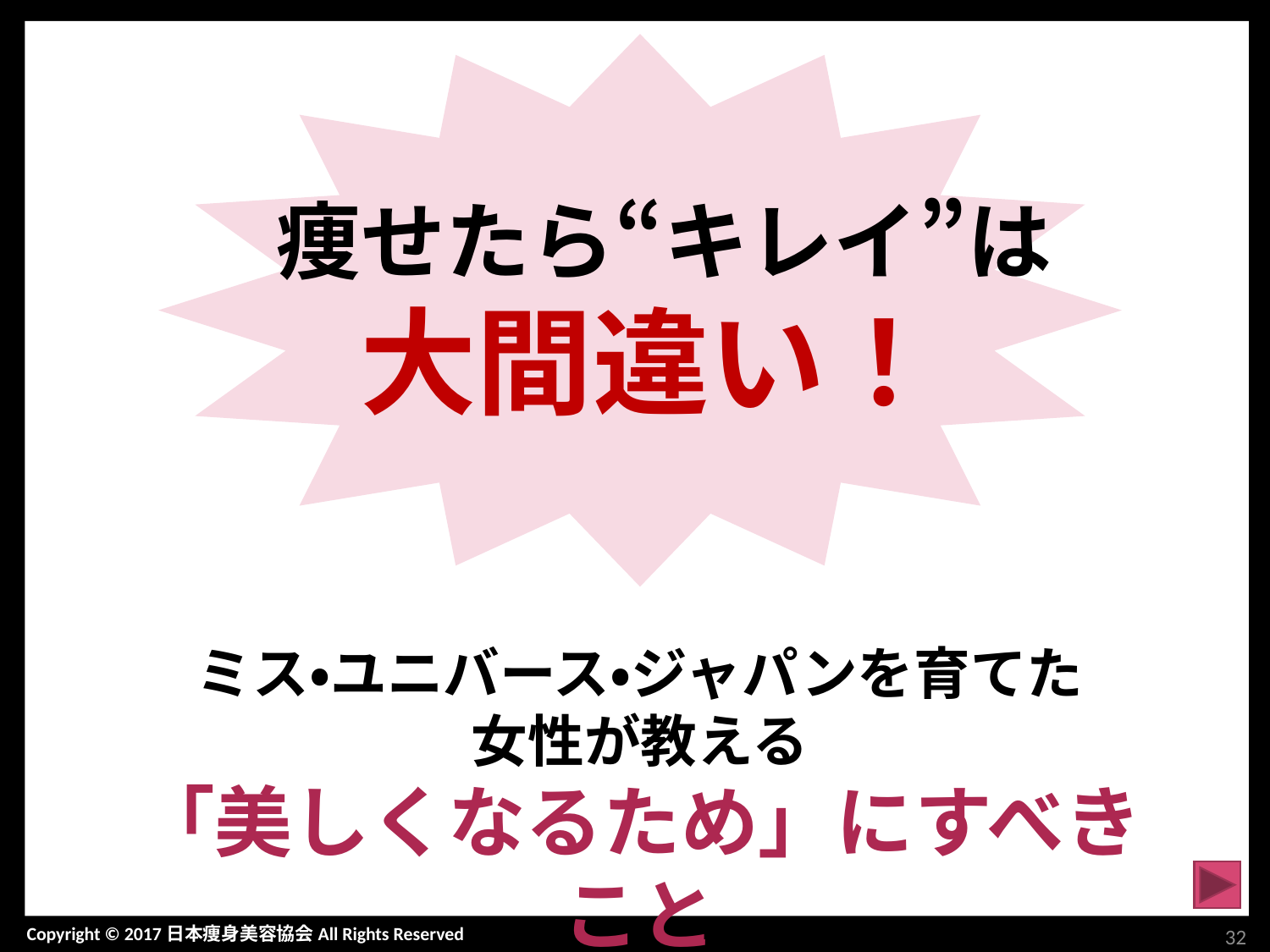

痩せたら“キレイ”は
大間違い！
ミス・ユニバース・ジャパンを育てた
女性が教える
「美しくなるため」にすべきこと

https://woman.type.jp/wt/feature/651